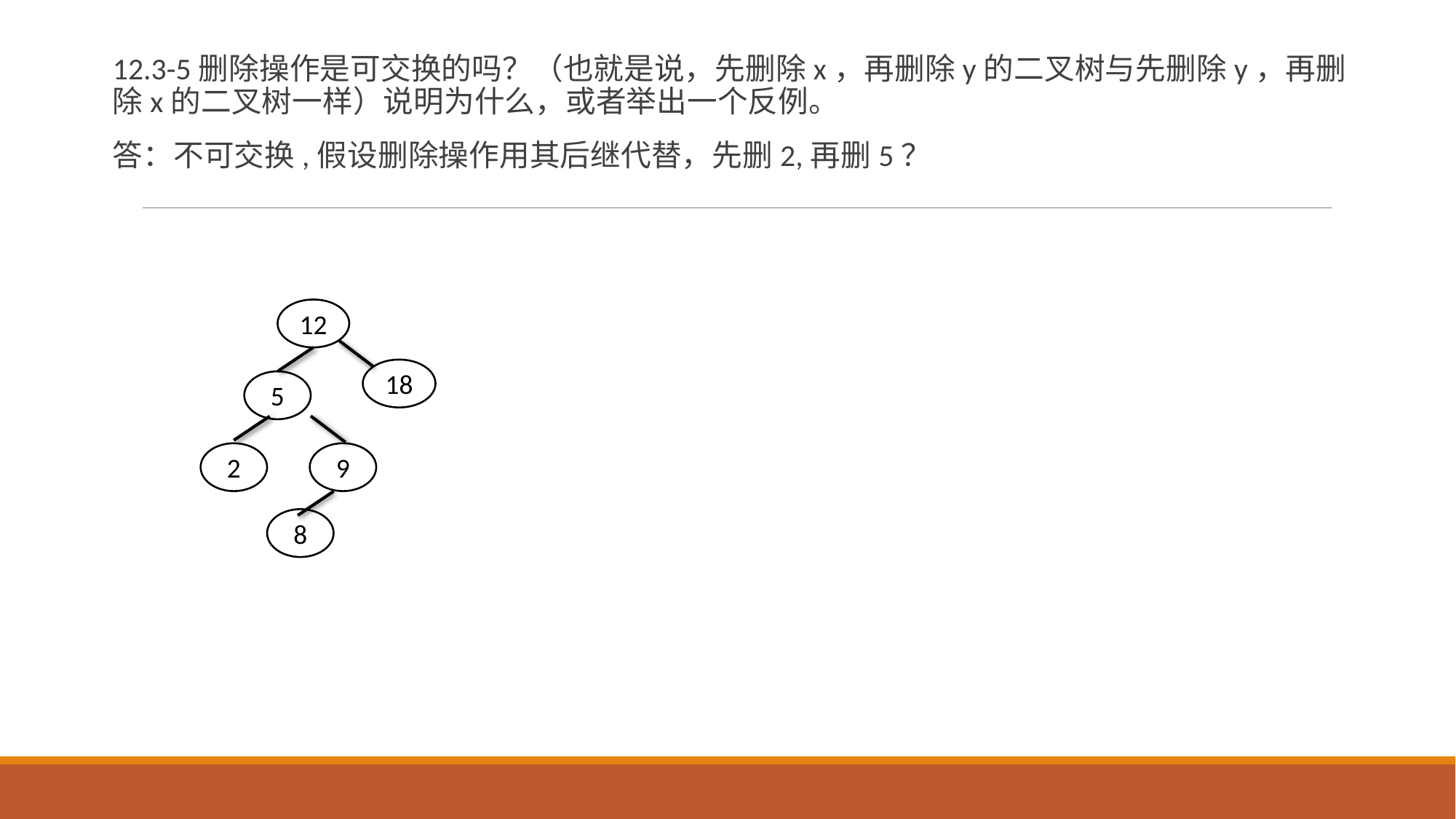

12.3-5删除操作是可交换的吗？（也就是说，先删除x，再删除y的二叉树与先删除y，再删除x的二叉树一样）说明为什么，或者举出一个反例。
答：不可交换,假设删除操作用其后继代替，先删2,再删5？

12
18
5
2
9
8